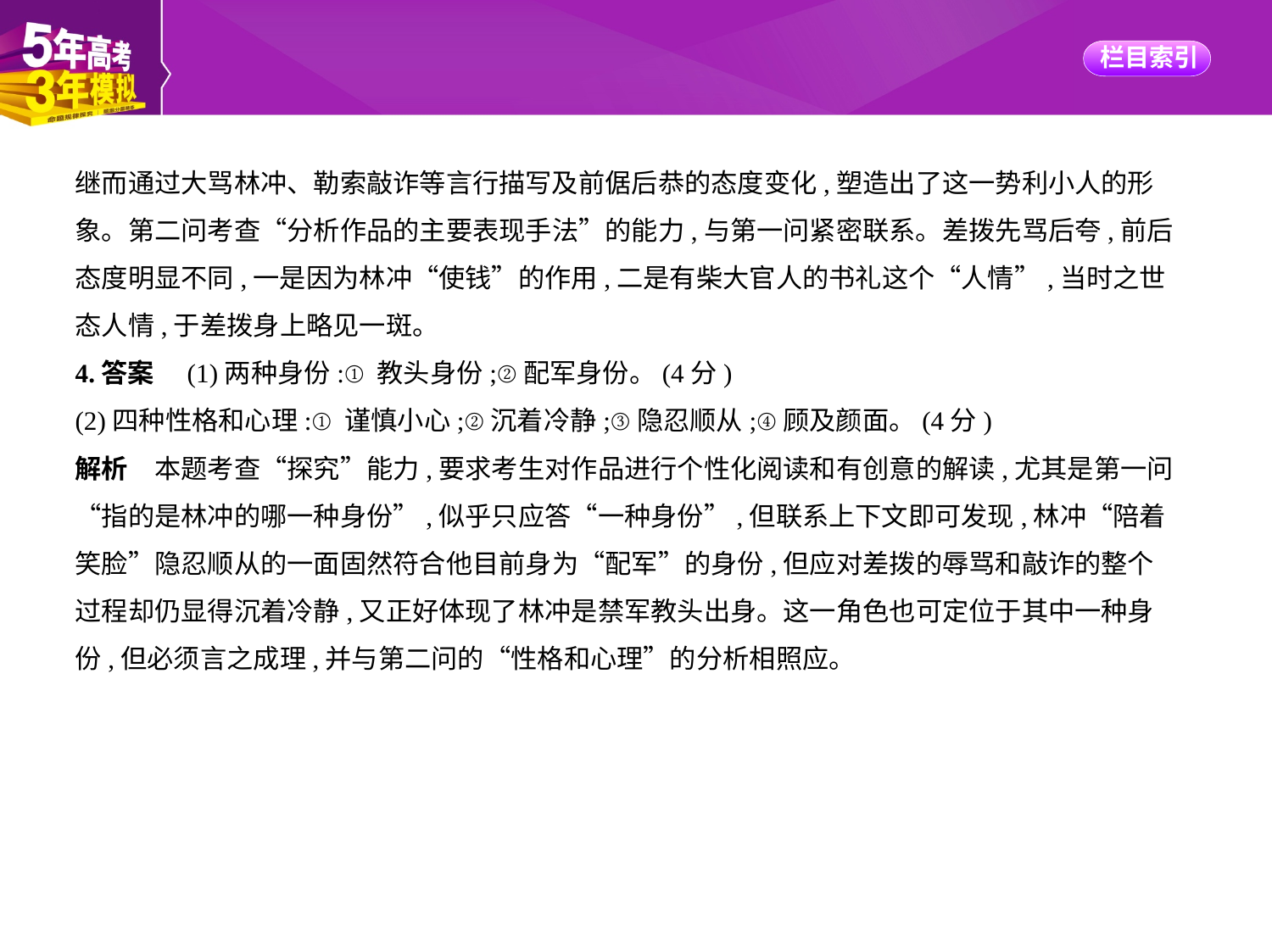

继而通过大骂林冲、勒索敲诈等言行描写及前倨后恭的态度变化,塑造出了这一势利小人的形
象。第二问考查“分析作品的主要表现手法”的能力,与第一问紧密联系。差拨先骂后夸,前后
态度明显不同,一是因为林冲“使钱”的作用,二是有柴大官人的书礼这个“人情”,当时之世
态人情,于差拨身上略见一斑。
4.答案　(1)两种身份:①教头身份;②配军身份。(4分)
(2)四种性格和心理:①谨慎小心;②沉着冷静;③隐忍顺从;④顾及颜面。(4分)
解析　本题考查“探究”能力,要求考生对作品进行个性化阅读和有创意的解读,尤其是第一问
“指的是林冲的哪一种身份”,似乎只应答“一种身份”,但联系上下文即可发现,林冲“陪着
笑脸”隐忍顺从的一面固然符合他目前身为“配军”的身份,但应对差拨的辱骂和敲诈的整个
过程却仍显得沉着冷静,又正好体现了林冲是禁军教头出身。这一角色也可定位于其中一种身
份,但必须言之成理,并与第二问的“性格和心理”的分析相照应。